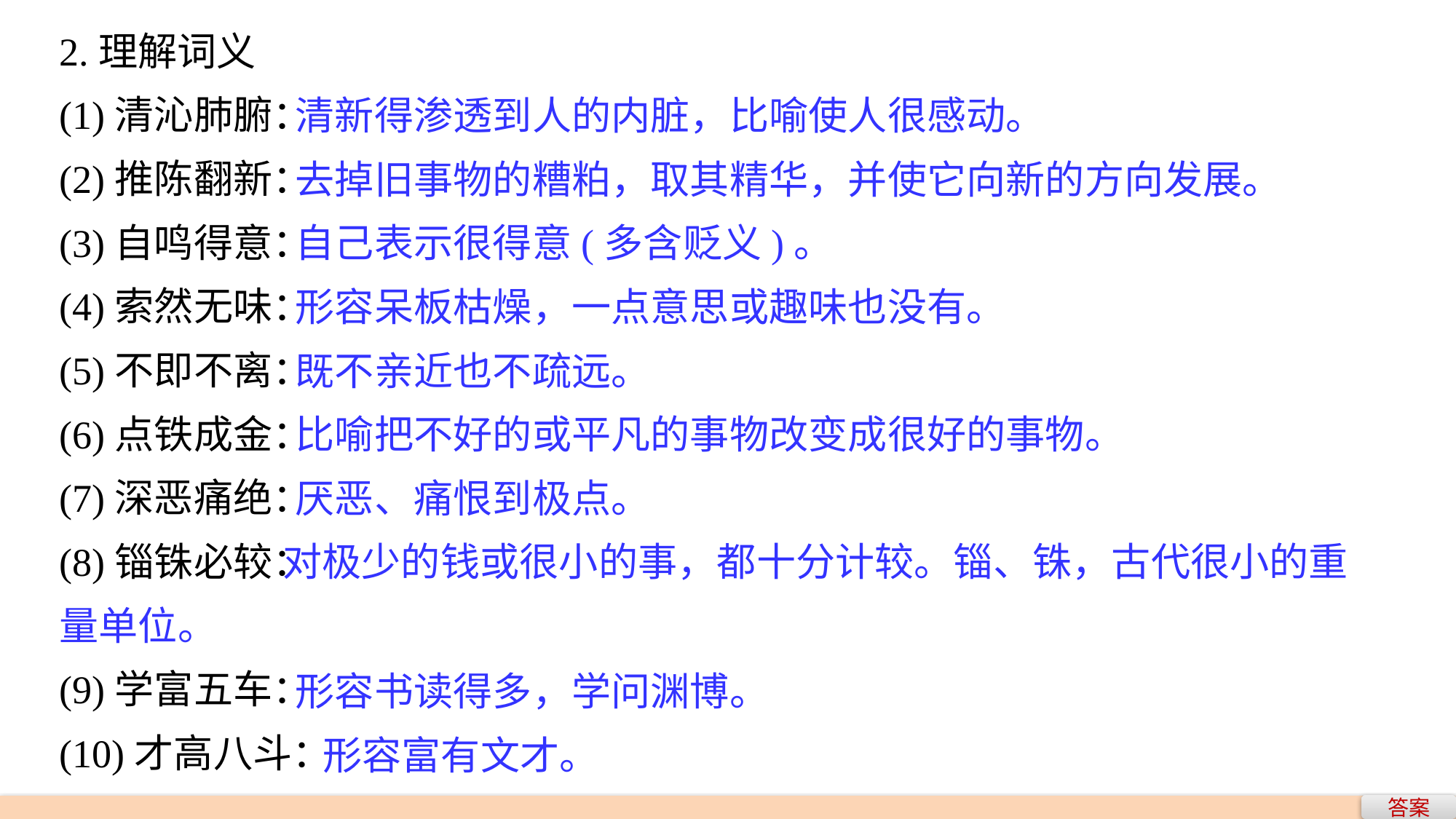

2.理解词义
(1)清沁肺腑：
(2)推陈翻新：
(3)自鸣得意：
(4)索然无味：
(5)不即不离：
(6)点铁成金：
(7)深恶痛绝：
(8)锱铢必较：

(9)学富五车：
(10)才高八斗：
清新得渗透到人的内脏，比喻使人很感动。
去掉旧事物的糟粕，取其精华，并使它向新的方向发展。
自己表示很得意(多含贬义)。
形容呆板枯燥，一点意思或趣味也没有。
既不亲近也不疏远。
比喻把不好的或平凡的事物改变成很好的事物。
厌恶、痛恨到极点。
                        对极少的钱或很小的事，都十分计较。锱、铢，古代很小的重量单位。
形容书读得多，学问渊博。
  形容富有文才。
答案